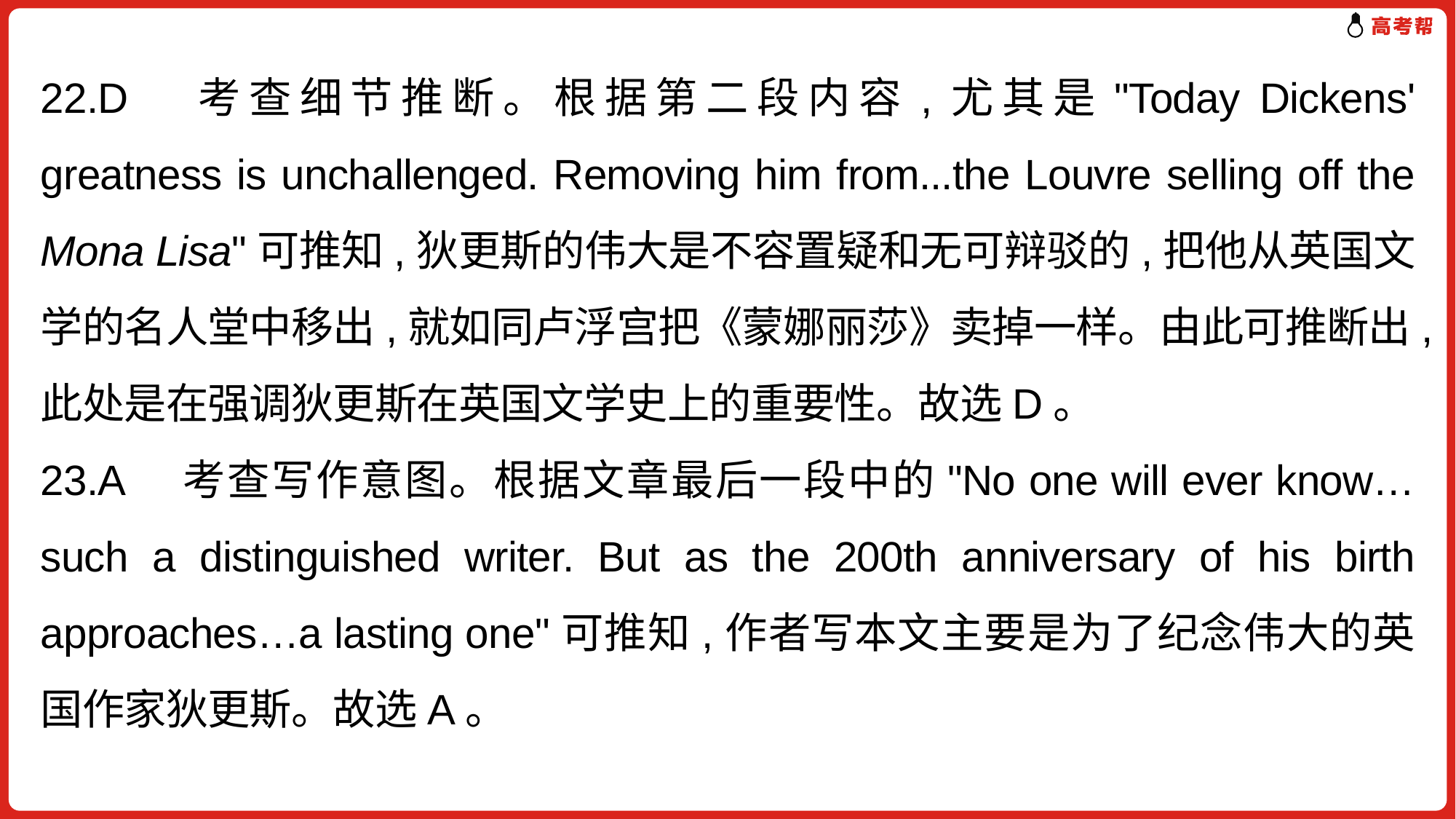

22.D　考查细节推断。根据第二段内容,尤其是"Today Dickens' greatness is unchallenged. Removing him from...the Louvre selling off the Mona Lisa"可推知,狄更斯的伟大是不容置疑和无可辩驳的,把他从英国文学的名人堂中移出,就如同卢浮宫把《蒙娜丽莎》卖掉一样。由此可推断出,此处是在强调狄更斯在英国文学史上的重要性。故选D。
23.A　考查写作意图。根据文章最后一段中的"No one will ever know…such a distinguished writer. But as the 200th anniversary of his birth approaches…a lasting one"可推知,作者写本文主要是为了纪念伟大的英国作家狄更斯。故选A。